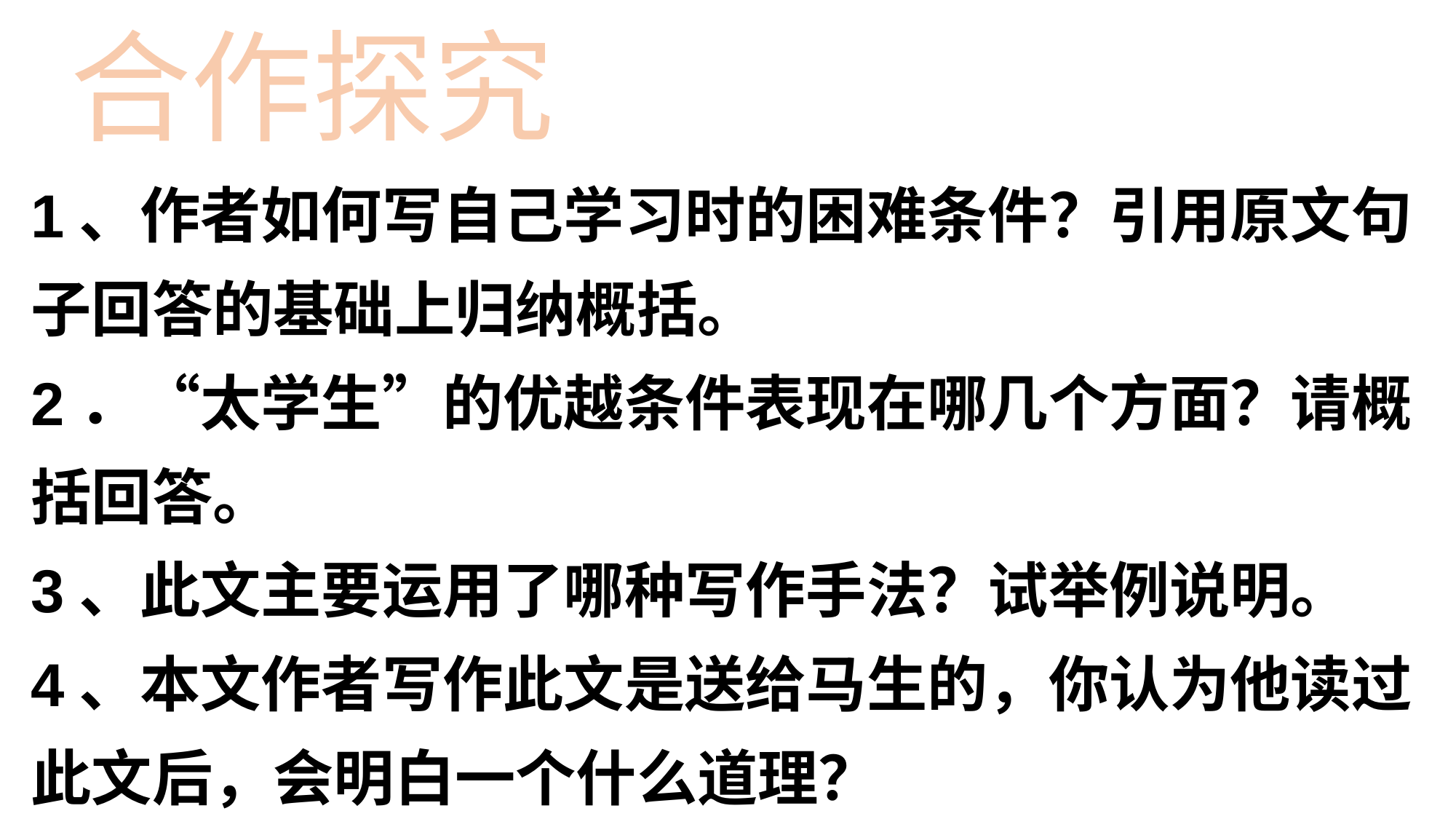

合作探究
1、作者如何写自己学习时的困难条件？引用原文句子回答的基础上归纳概括。
2．“太学生”的优越条件表现在哪几个方面？请概括回答。
3、此文主要运用了哪种写作手法？试举例说明。
4、本文作者写作此文是送给马生的，你认为他读过此文后，会明白一个什么道理？